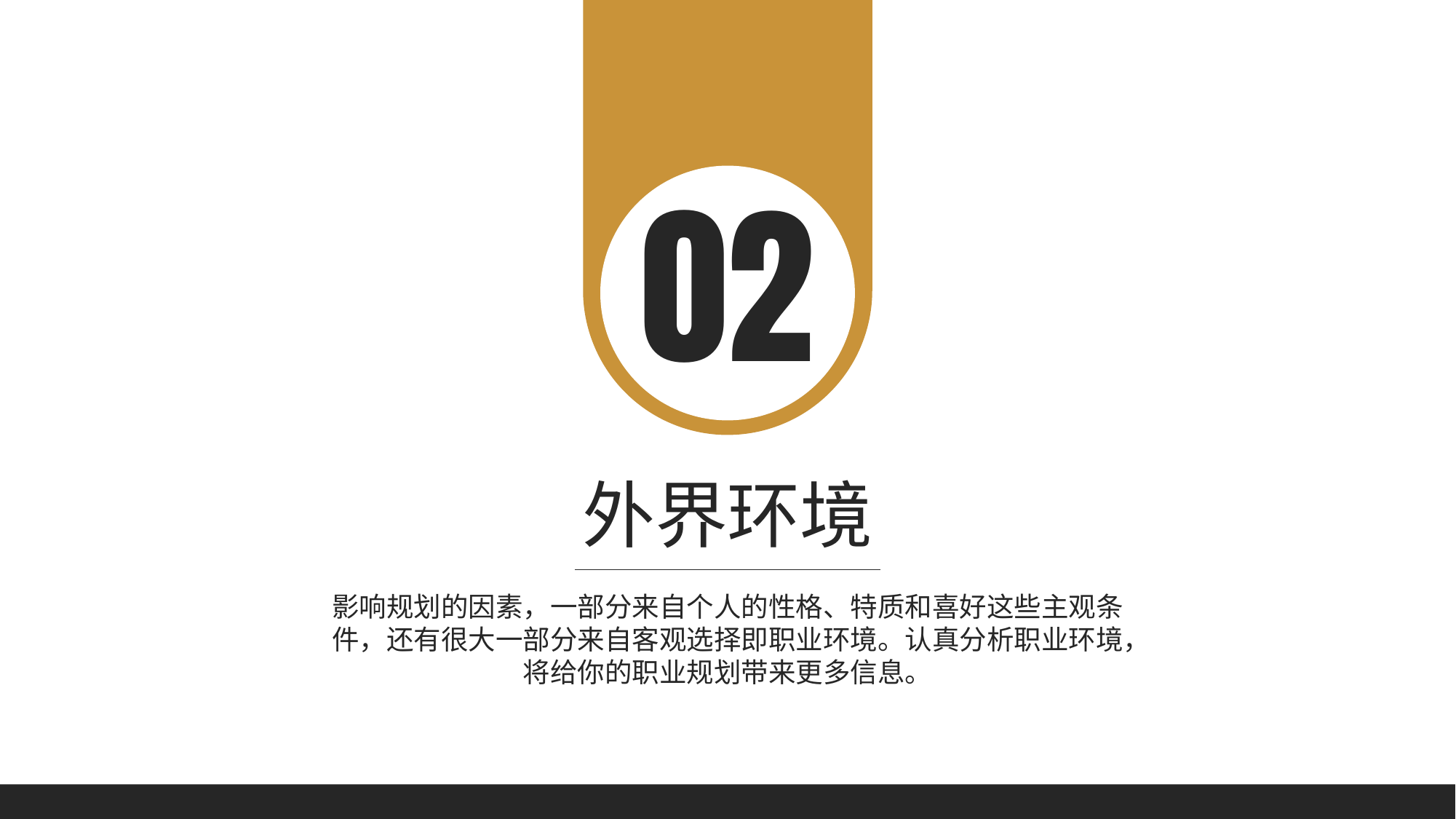

02
外界环境
影响规划的因素，一部分来自个人的性格、特质和喜好这些主观条件，还有很大一部分来自客观选择即职业环境。认真分析职业环境，将给你的职业规划带来更多信息。